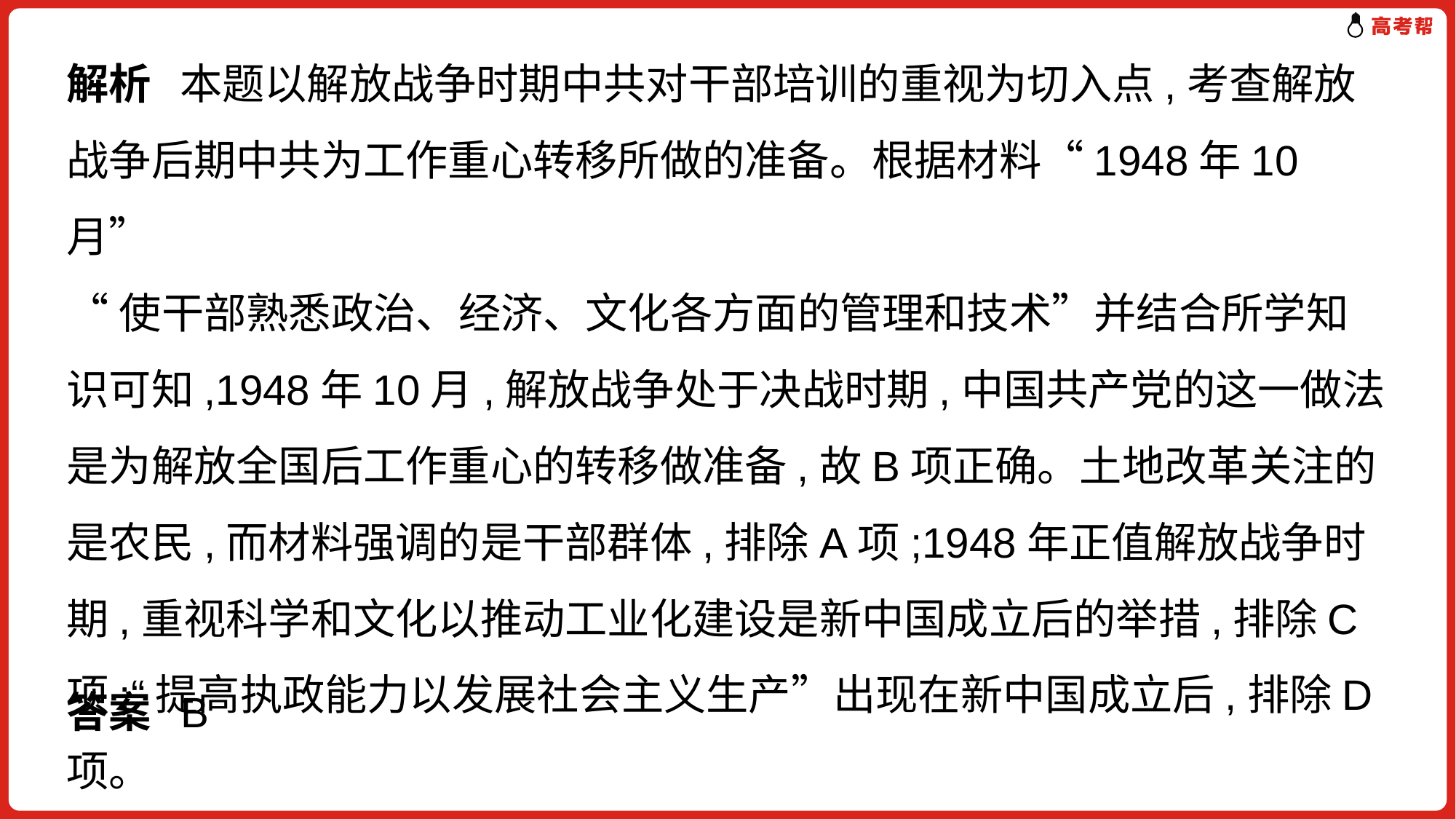

解析   本题以解放战争时期中共对干部培训的重视为切入点,考查解放战争后期中共为工作重心转移所做的准备。根据材料“1948年10月”
“使干部熟悉政治、经济、文化各方面的管理和技术”并结合所学知识可知,1948年10月,解放战争处于决战时期,中国共产党的这一做法是为解放全国后工作重心的转移做准备,故B项正确。土地改革关注的是农民,而材料强调的是干部群体,排除A项;1948年正值解放战争时期,重视科学和文化以推动工业化建设是新中国成立后的举措,排除C项;“提高执政能力以发展社会主义生产”出现在新中国成立后,排除D项。
答案  B